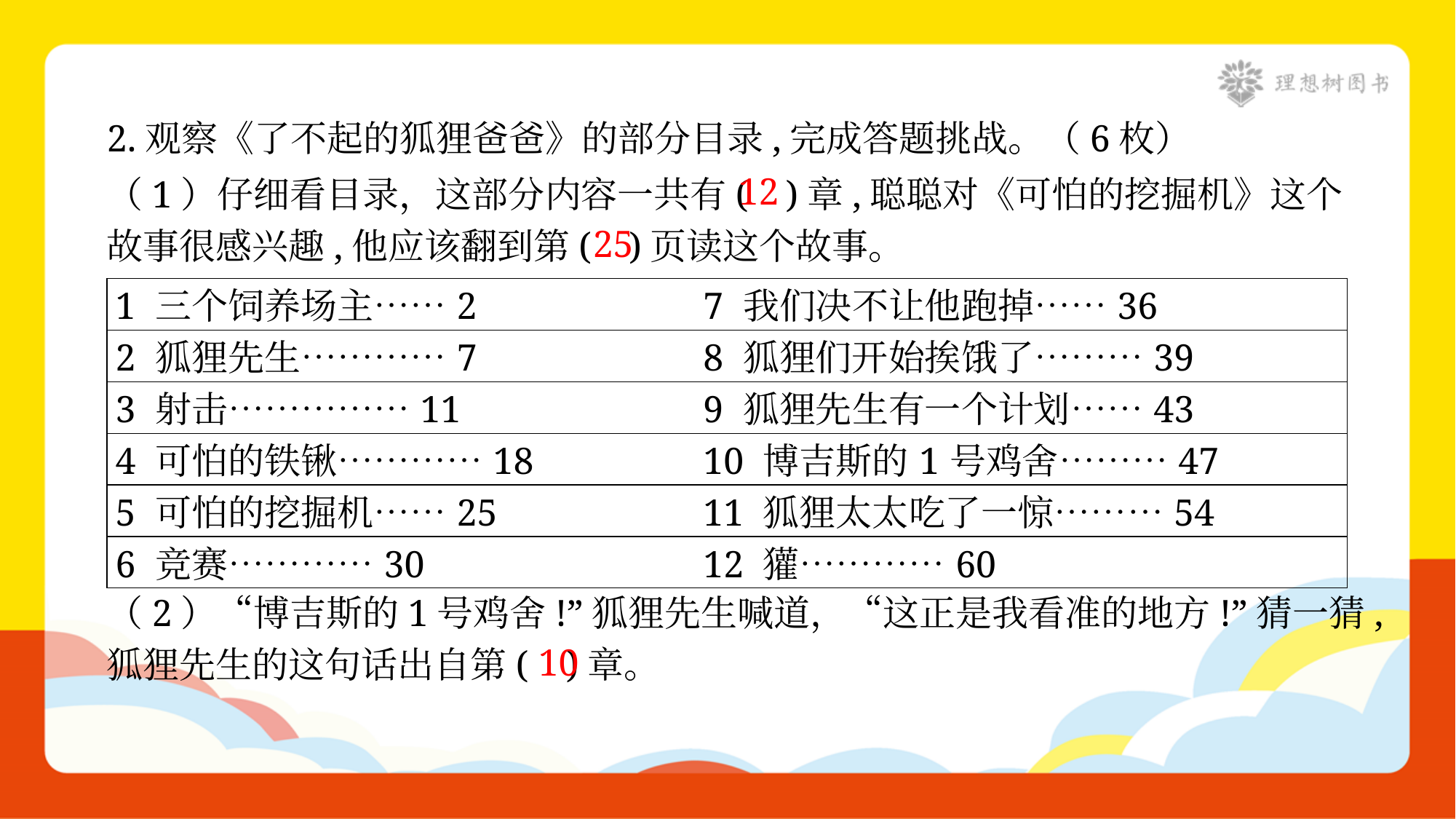

2.观察《了不起的狐狸爸爸》的部分目录,完成答题挑战。（6枚）
（1）仔细看目录，这部分内容一共有(    )章,聪聪对《可怕的挖掘机》这个
故事很感兴趣,他应该翻到第(    )页读这个故事。
12
25
| 1 三个饲养场主……2 7 我们决不让他跑掉……36 |  |
| --- | --- |
| 2 狐狸先生…………7 8 狐狸们开始挨饿了………39 |  |
| 3 射击……………11 9 狐狸先生有一个计划……43 |  |
| 4 可怕的铁锹…………18 10 博吉斯的1号鸡舍………47 |  |
| 5 可怕的挖掘机……25 11 狐狸太太吃了一惊………54 |  |
| 6 竞赛…………30 12 獾…………60 |  |
（2）“博吉斯的1号鸡舍!”狐狸先生喊道，“这正是我看准的地方!”猜一猜,
狐狸先生的这句话出自第(    )章。
10